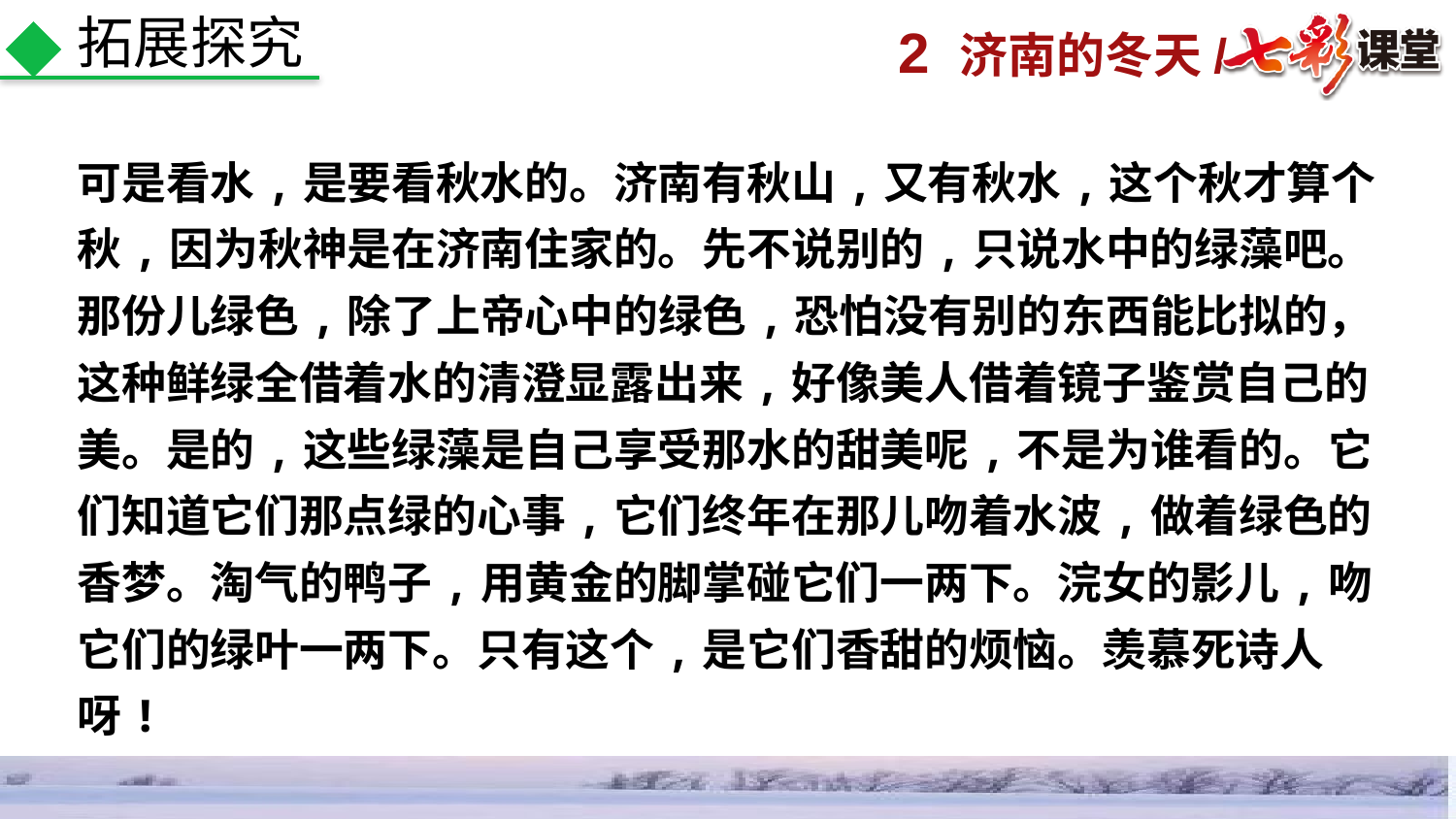

拓展探究

可是看水,是要看秋水的。济南有秋山,又有秋水,这个秋才算个秋,因为秋神是在济南住家的。先不说别的,只说水中的绿藻吧。那份儿绿色,除了上帝心中的绿色,恐怕没有别的东西能比拟的，这种鲜绿全借着水的清澄显露出来,好像美人借着镜子鉴赏自己的美。是的,这些绿藻是自己享受那水的甜美呢,不是为谁看的。它们知道它们那点绿的心事,它们终年在那儿吻着水波,做着绿色的香梦。淘气的鸭子,用黄金的脚掌碰它们一两下。浣女的影儿,吻它们的绿叶一两下。只有这个,是它们香甜的烦恼。羡慕死诗人呀!